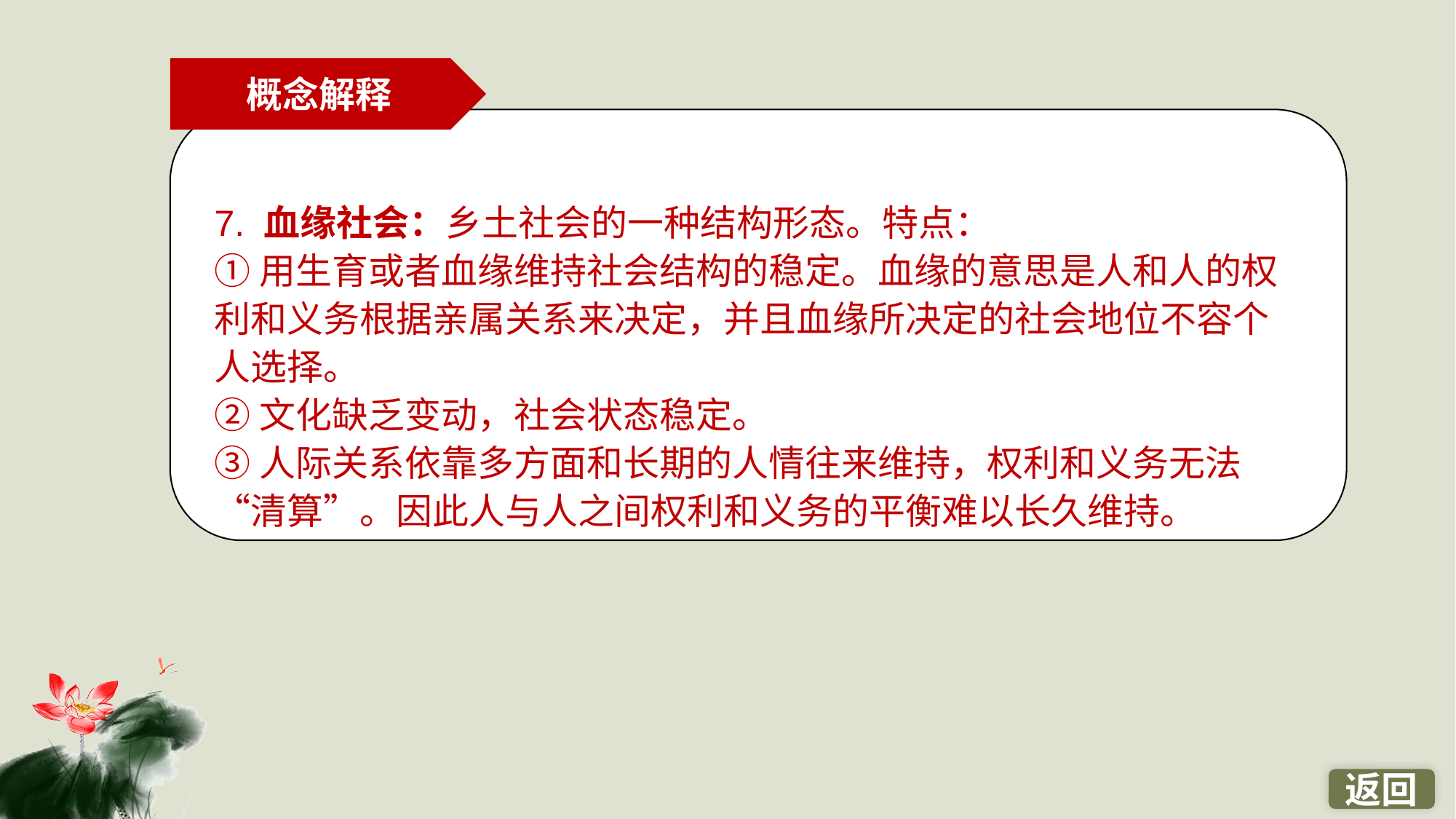

概念解释

7. 血缘社会：乡土社会的一种结构形态。特点：
①用生育或者血缘维持社会结构的稳定。血缘的意思是人和人的权利和义务根据亲属关系来决定，并且血缘所决定的社会地位不容个人选择。
②文化缺乏变动，社会状态稳定。
③人际关系依靠多方面和长期的人情往来维持，权利和义务无法“清算”。因此人与人之间权利和义务的平衡难以长久维持。
返回